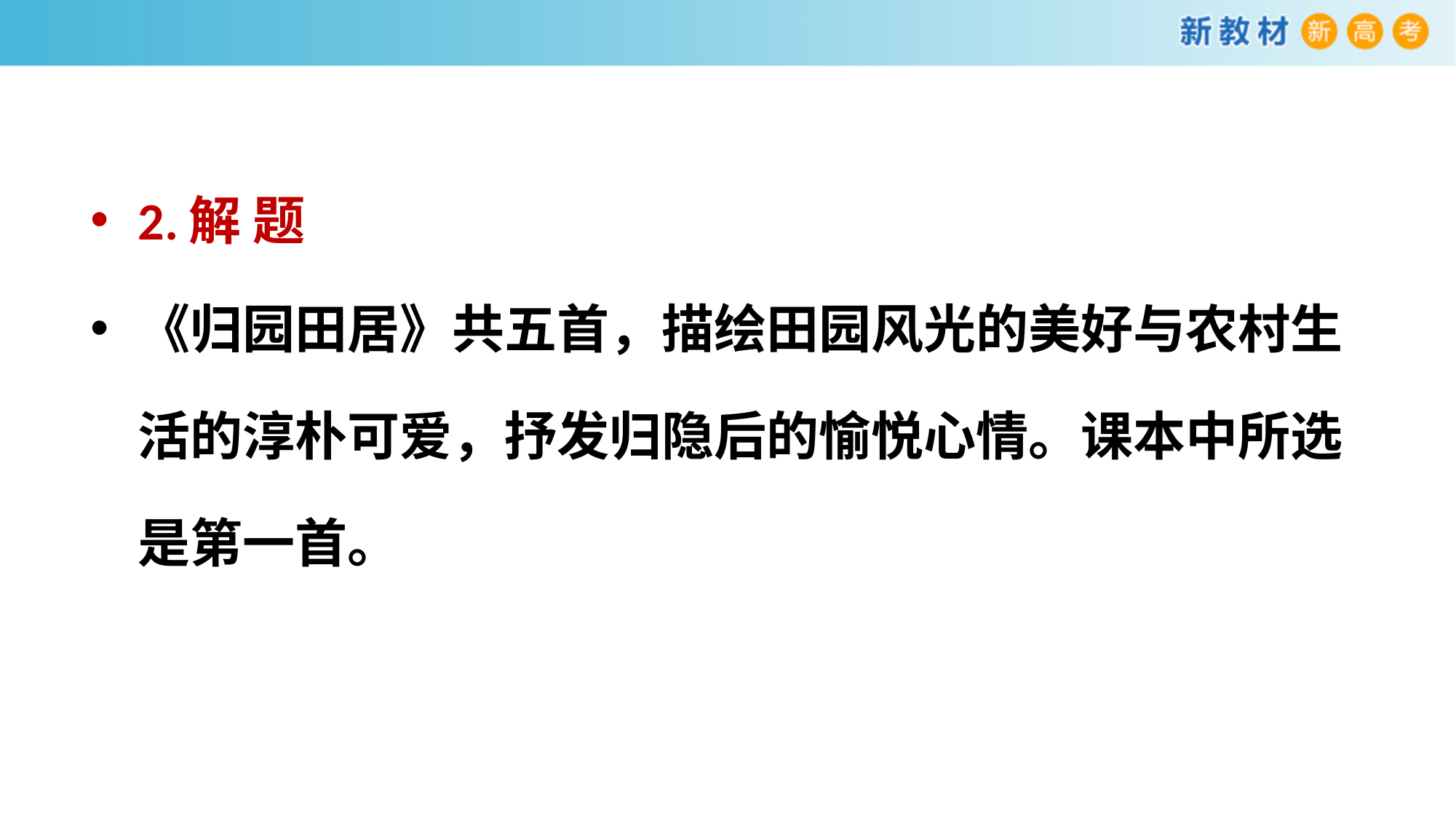

2.解 题
《归园田居》共五首，描绘田园风光的美好与农村生活的淳朴可爱，抒发归隐后的愉悦心情。课本中所选是第一首。